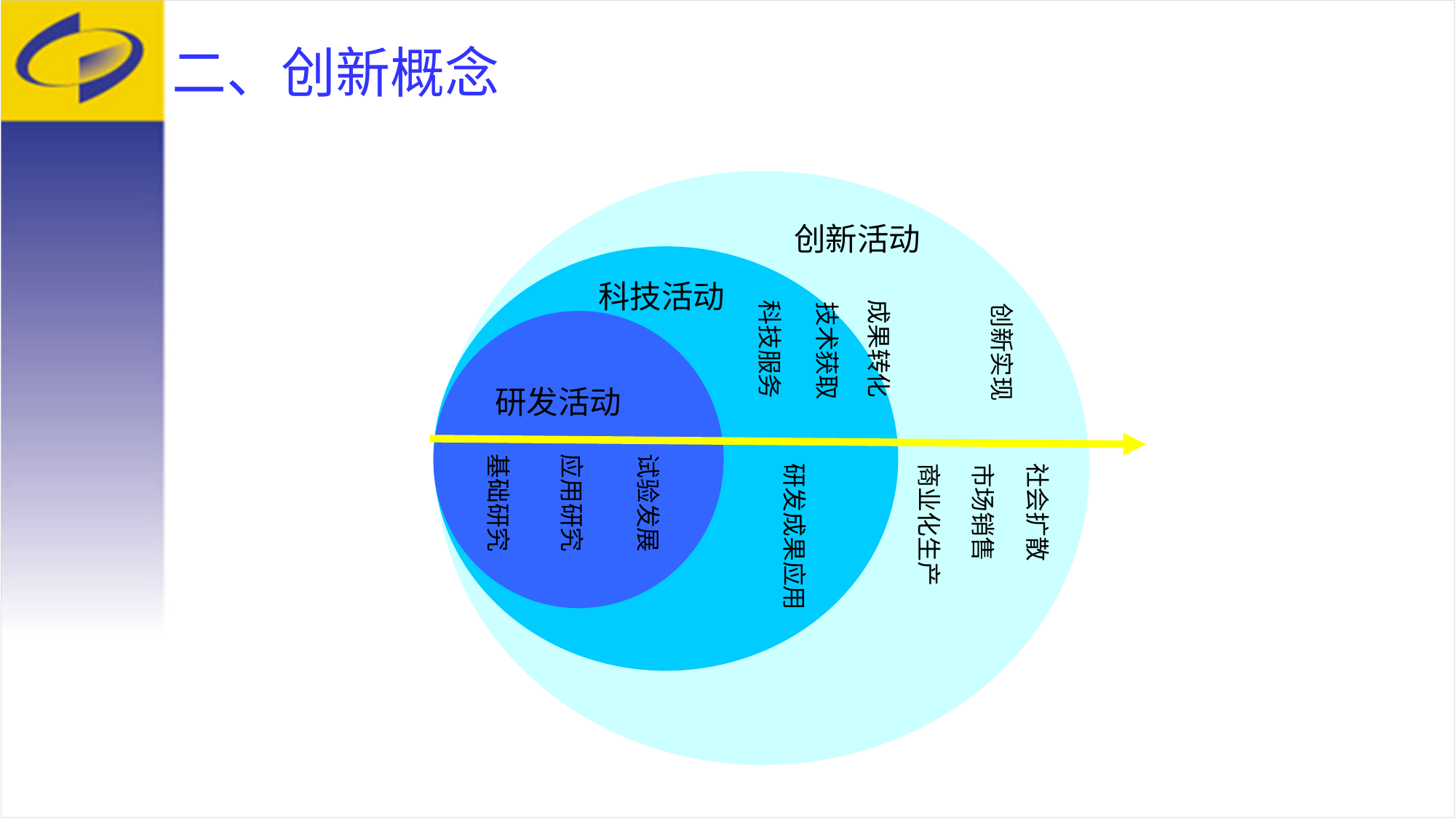

二、创新概念

创新活动

科技活动
成果转化
科技服务
技术获取
研发成果应用
创新实现
商业化生产
市场销售
社会扩散

研发活动

基础研究
应用研究
试验发展
9